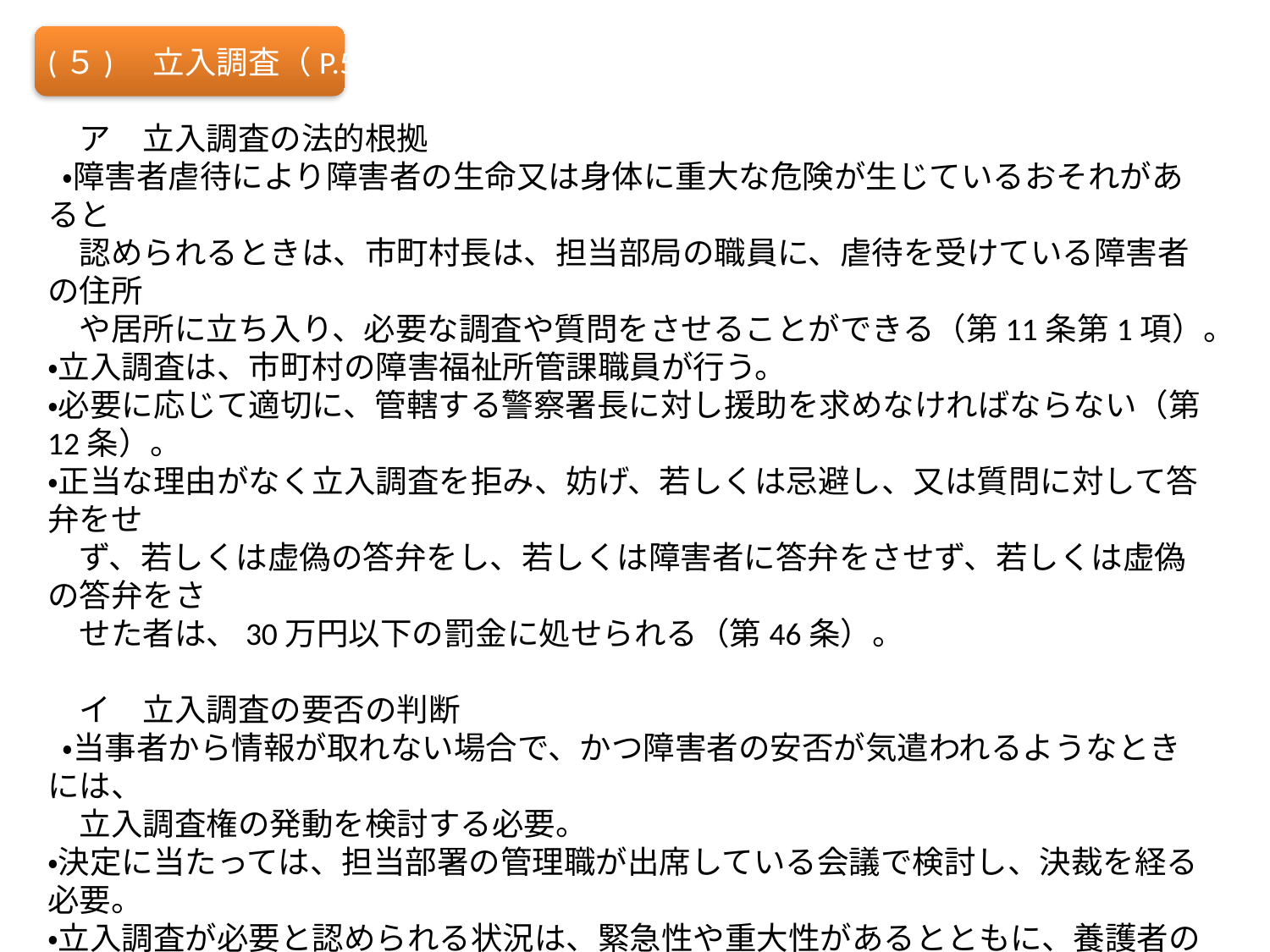

(５)　立入調査（P.50）

　ア　立入調査の法的根拠
 ・障害者虐待により障害者の生命又は身体に重大な危険が生じているおそれがあると
　認められるときは、市町村長は、担当部局の職員に、虐待を受けている障害者の住所
　や居所に立ち入り、必要な調査や質問をさせることができる（第11条第1項）。
・立入調査は、市町村の障害福祉所管課職員が行う。
・必要に応じて適切に、管轄する警察署長に対し援助を求めなければならない（第12条）。
・正当な理由がなく立入調査を拒み、妨げ、若しくは忌避し、又は質問に対して答弁をせ
　ず、若しくは虚偽の答弁をし、若しくは障害者に答弁をさせず、若しくは虚偽の答弁をさ
　せた者は、30万円以下の罰金に処せられる（第46条）。

　イ　立入調査の要否の判断
 ・当事者から情報が取れない場合で、かつ障害者の安否が気遣われるようなときには、
　立入調査権の発動を検討する必要。
・決定に当たっては、担当部署の管理職が出席している会議で検討し、決裁を経る必要。
・立入調査が必要と認められる状況は、緊急性や重大性があるとともに、養護者の協力
　が得られない場合。